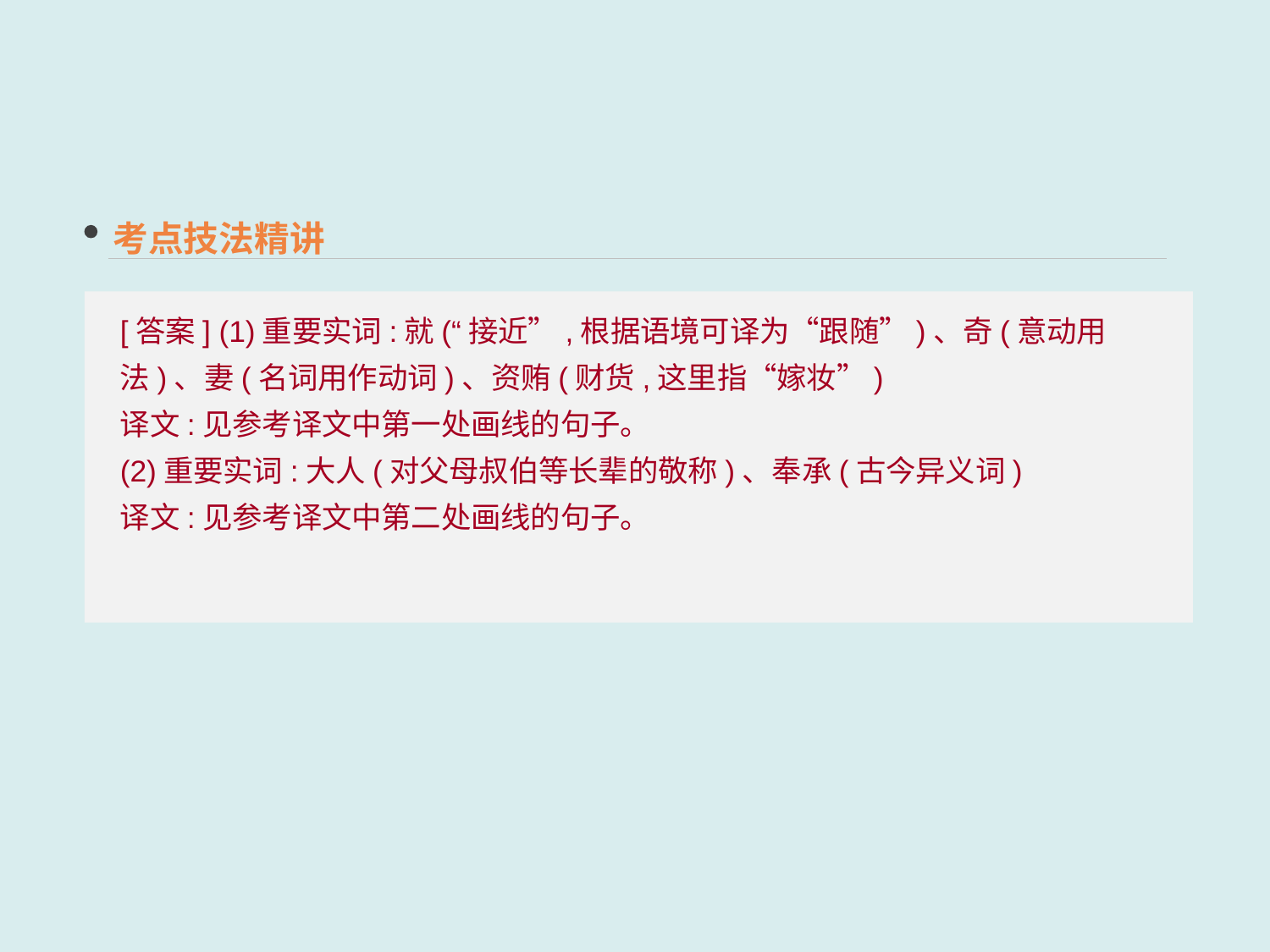

考点技法精讲

[答案] (1)重要实词:就(“接近”,根据语境可译为“跟随”)、奇(意动用法)、妻(名词用作动词)、资贿(财货,这里指“嫁妆”)
译文:见参考译文中第一处画线的句子。
(2)重要实词:大人(对父母叔伯等长辈的敬称)、奉承(古今异义词)
译文:见参考译文中第二处画线的句子。